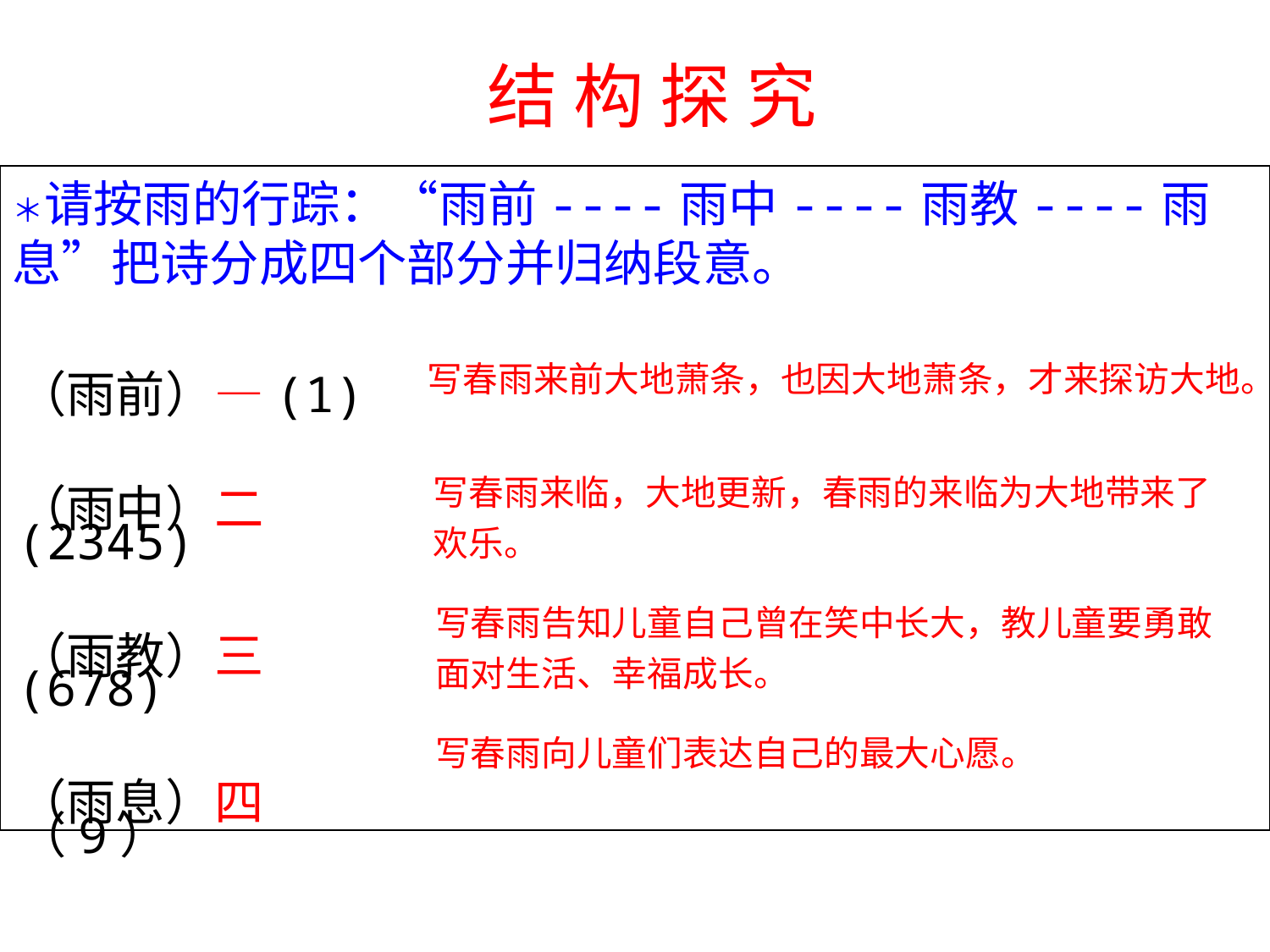

结 构 探 究
＊请按雨的行踪：“雨前----雨中----雨教----雨息”把诗分成四个部分并归纳段意。

（雨前）—(1)

（雨中）二(2345)

（雨教）三(678)

（雨息）四（9）
写春雨来前大地萧条，也因大地萧条，才来探访大地。
写春雨来临，大地更新，春雨的来临为大地带来了欢乐。
写春雨告知儿童自己曾在笑中长大，教儿童要勇敢面对生活、幸福成长。
写春雨向儿童们表达自己的最大心愿。